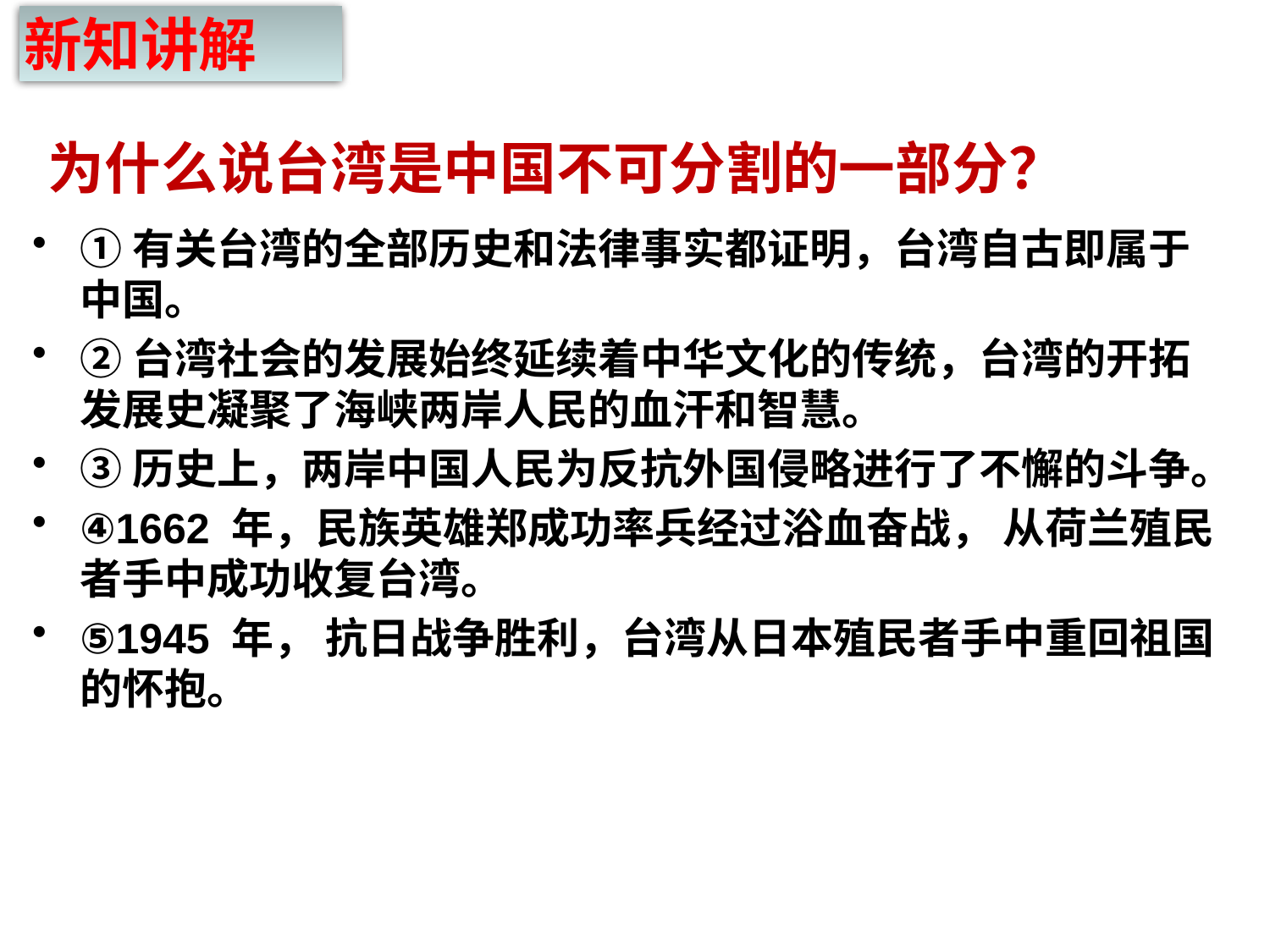

新知讲解
# 为什么说台湾是中国不可分割的一部分？
①有关台湾的全部历史和法律事实都证明，台湾自古即属于中国。
②台湾社会的发展始终延续着中华文化的传统，台湾的开拓发展史凝聚了海峡两岸人民的血汗和智慧。
③历史上，两岸中国人民为反抗外国侵略进行了不懈的斗争。
④1662 年，民族英雄郑成功率兵经过浴血奋战， 从荷兰殖民者手中成功收复台湾。
⑤1945 年， 抗日战争胜利，台湾从日本殖民者手中重回祖国的怀抱。